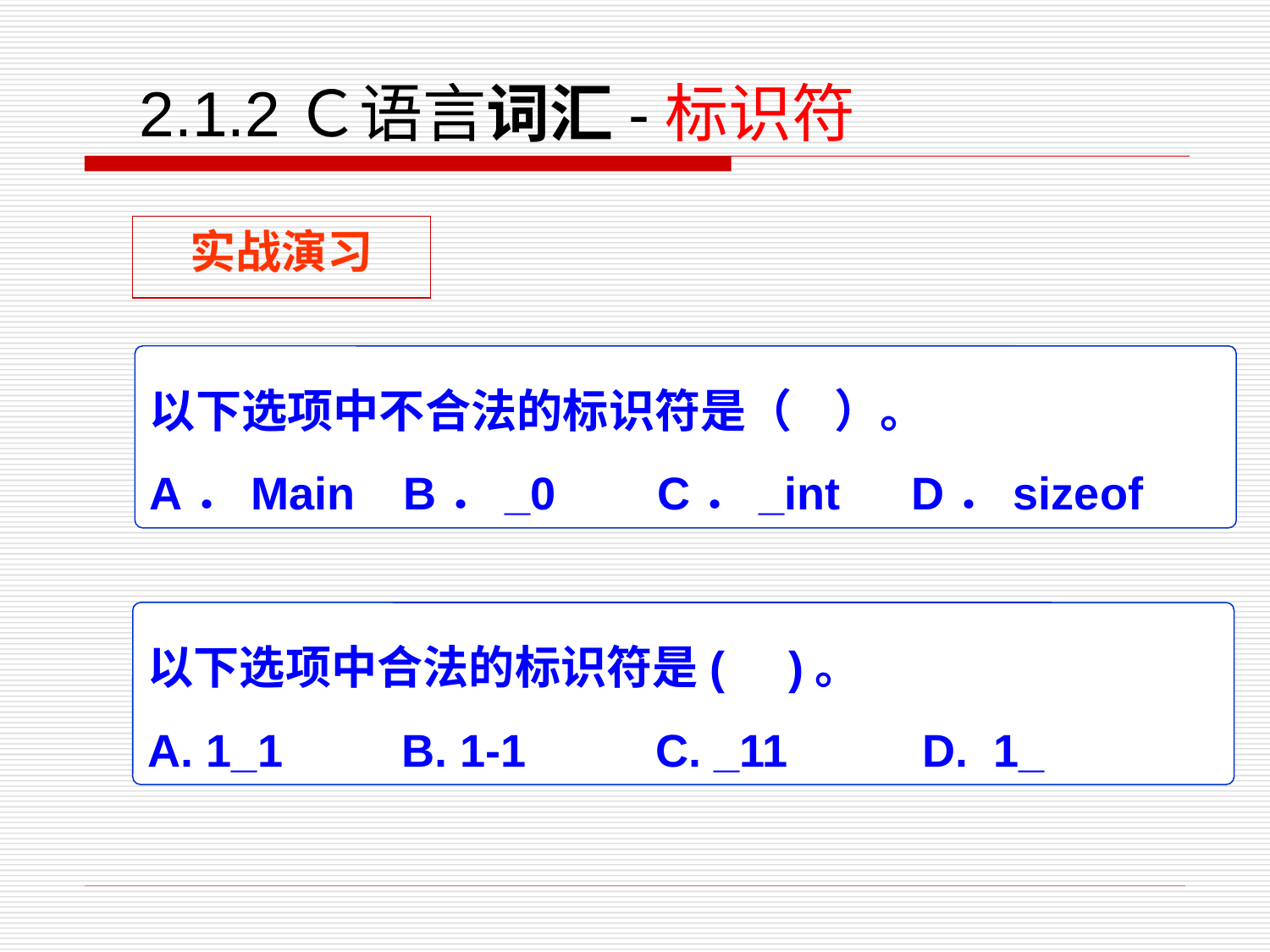

2.1.2Ｃ语言词汇-标识符
实战演习
以下选项中不合法的标识符是（    ）。
A．Main	B．_0	C．_int	D．sizeof
以下选项中合法的标识符是(     )。
A. 1_1	B. 1-1	          C. _11	 D.  1_